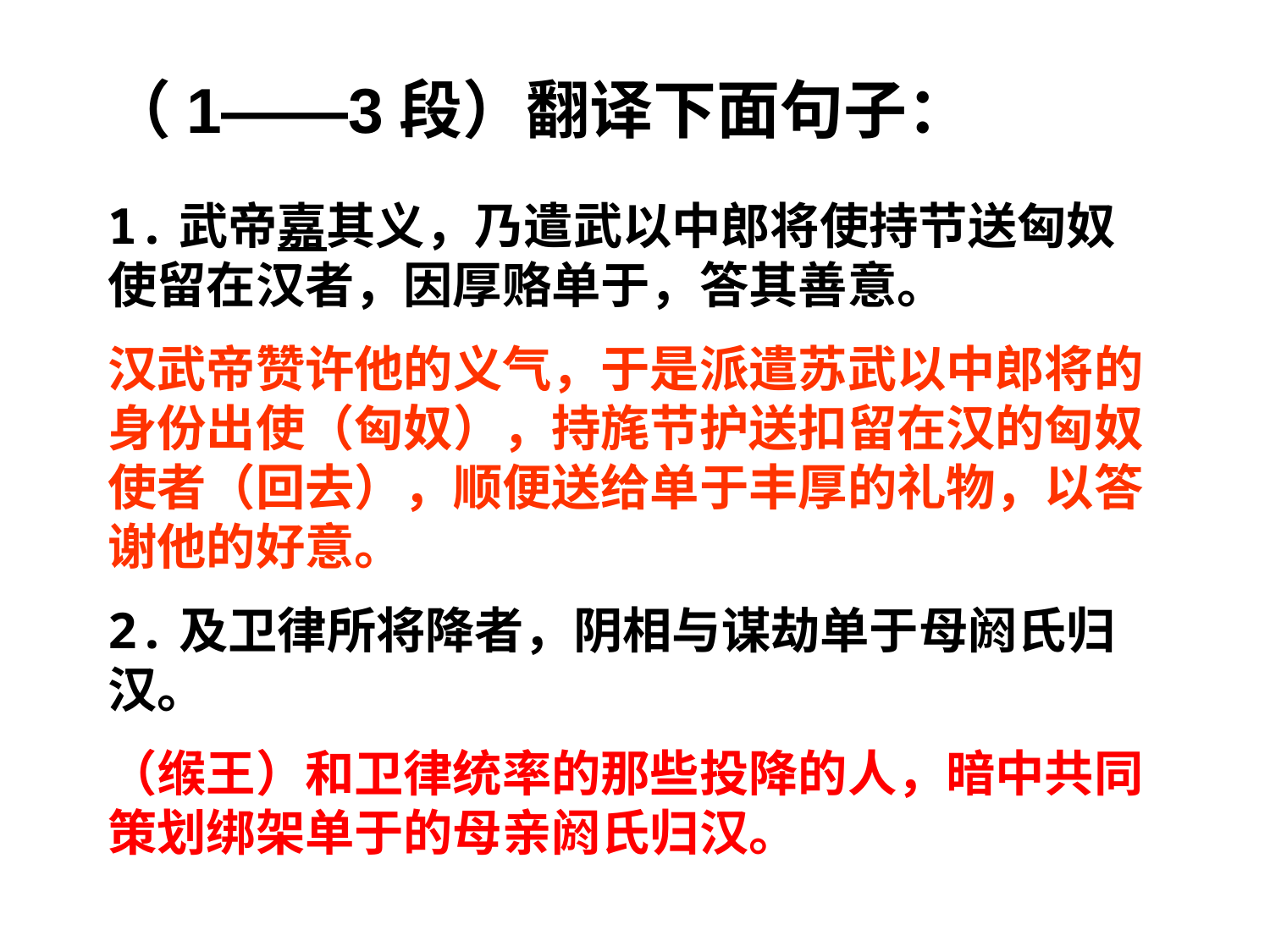

（1——3段）翻译下面句子：

1.武帝嘉其义，乃遣武以中郎将使持节送匈奴使留在汉者，因厚赂单于，答其善意。
汉武帝赞许他的义气，于是派遣苏武以中郎将的身份出使（匈奴），持旄节护送扣留在汉的匈奴使者（回去），顺便送给单于丰厚的礼物，以答谢他的好意。
2.及卫律所将降者，阴相与谋劫单于母阏氏归汉。
（缑王）和卫律统率的那些投降的人，暗中共同策划绑架单于的母亲阏氏归汉。